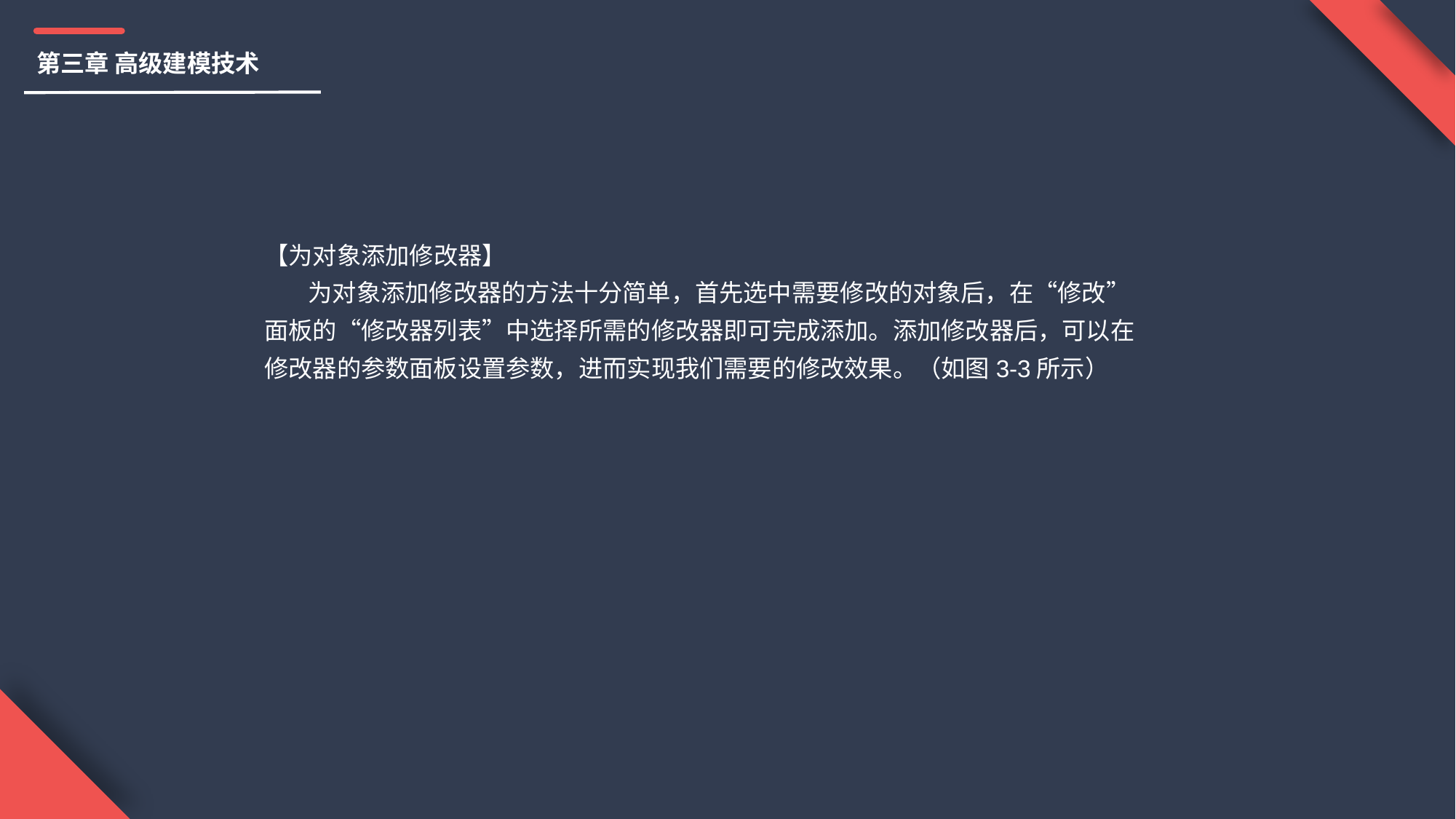

第三章 高级建模技术
【为对象添加修改器】
       为对象添加修改器的方法十分简单，首先选中需要修改的对象后，在“修改”面板的“修改器列表”中选择所需的修改器即可完成添加。添加修改器后，可以在修改器的参数面板设置参数，进而实现我们需要的修改效果。（如图3-3所示）